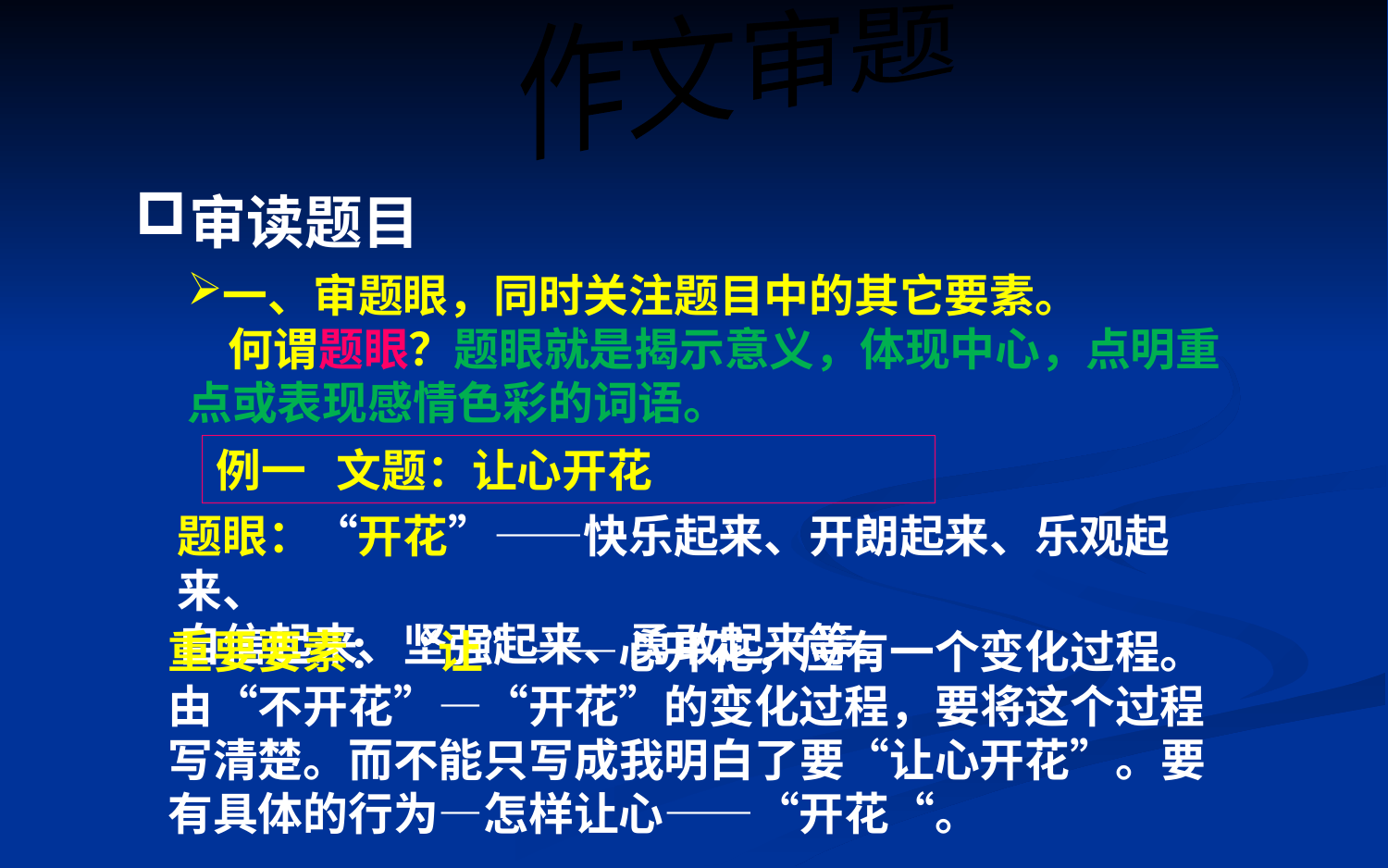

作文审题
审读题目
一、审题眼，同时关注题目中的其它要素。
   何谓题眼？题眼就是揭示意义，体现中心，点明重
点或表现感情色彩的词语。
例一   文题：让心开花
题眼：“开花”——快乐起来、开朗起来、乐观起来、
自信起来、坚强起来、勇敢起来等。
重要要素：“让”——心开花，应有一个变化过程。由“不开花”—“开花”的变化过程，要将这个过程写清楚。而不能只写成我明白了要“让心开花”。要有具体的行为—怎样让心——“开花“。